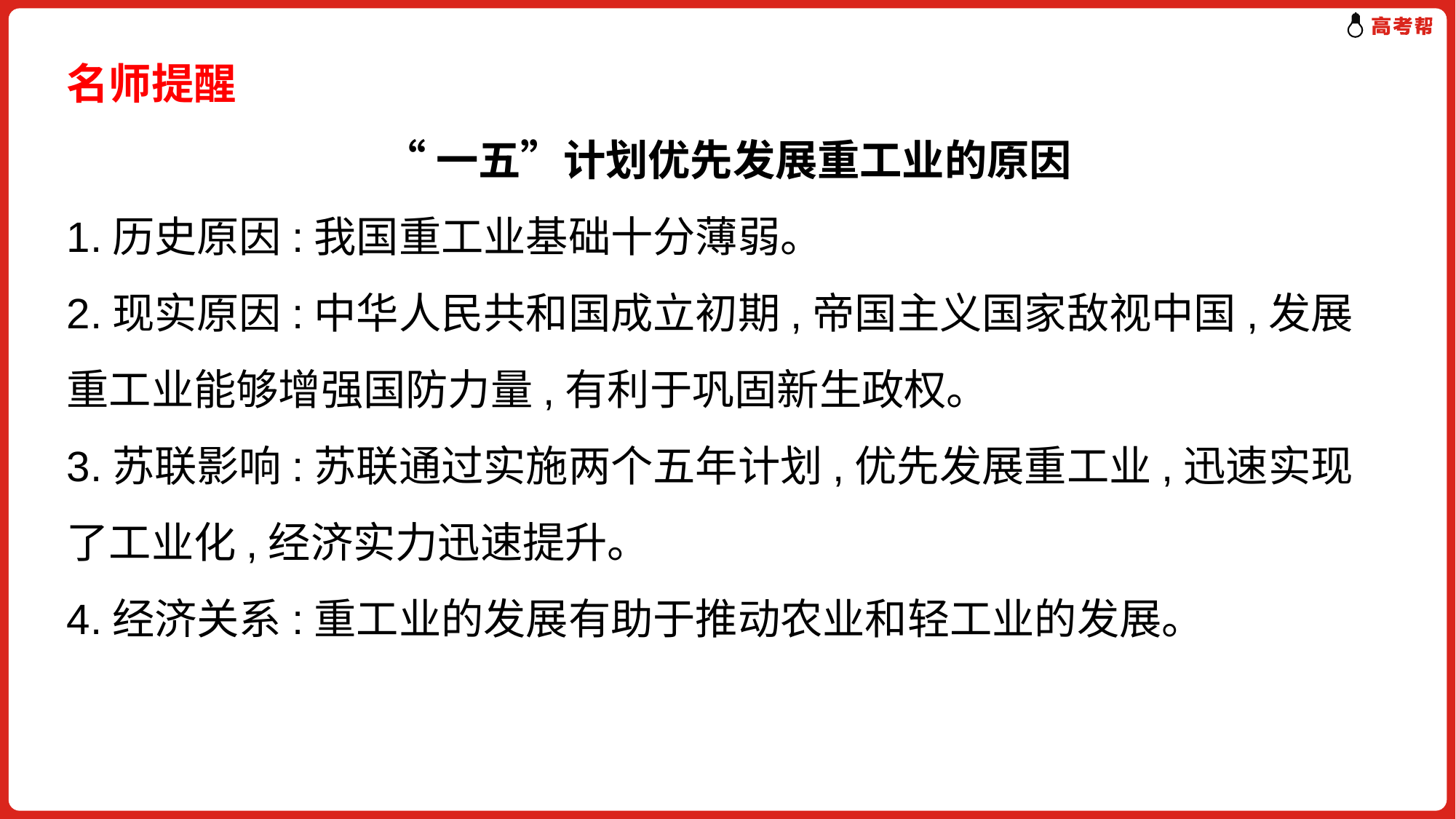

名师提醒
“一五”计划优先发展重工业的原因
1.历史原因:我国重工业基础十分薄弱。
2.现实原因:中华人民共和国成立初期,帝国主义国家敌视中国,发展重工业能够增强国防力量,有利于巩固新生政权。
3.苏联影响:苏联通过实施两个五年计划,优先发展重工业,迅速实现了工业化,经济实力迅速提升。
4.经济关系:重工业的发展有助于推动农业和轻工业的发展。